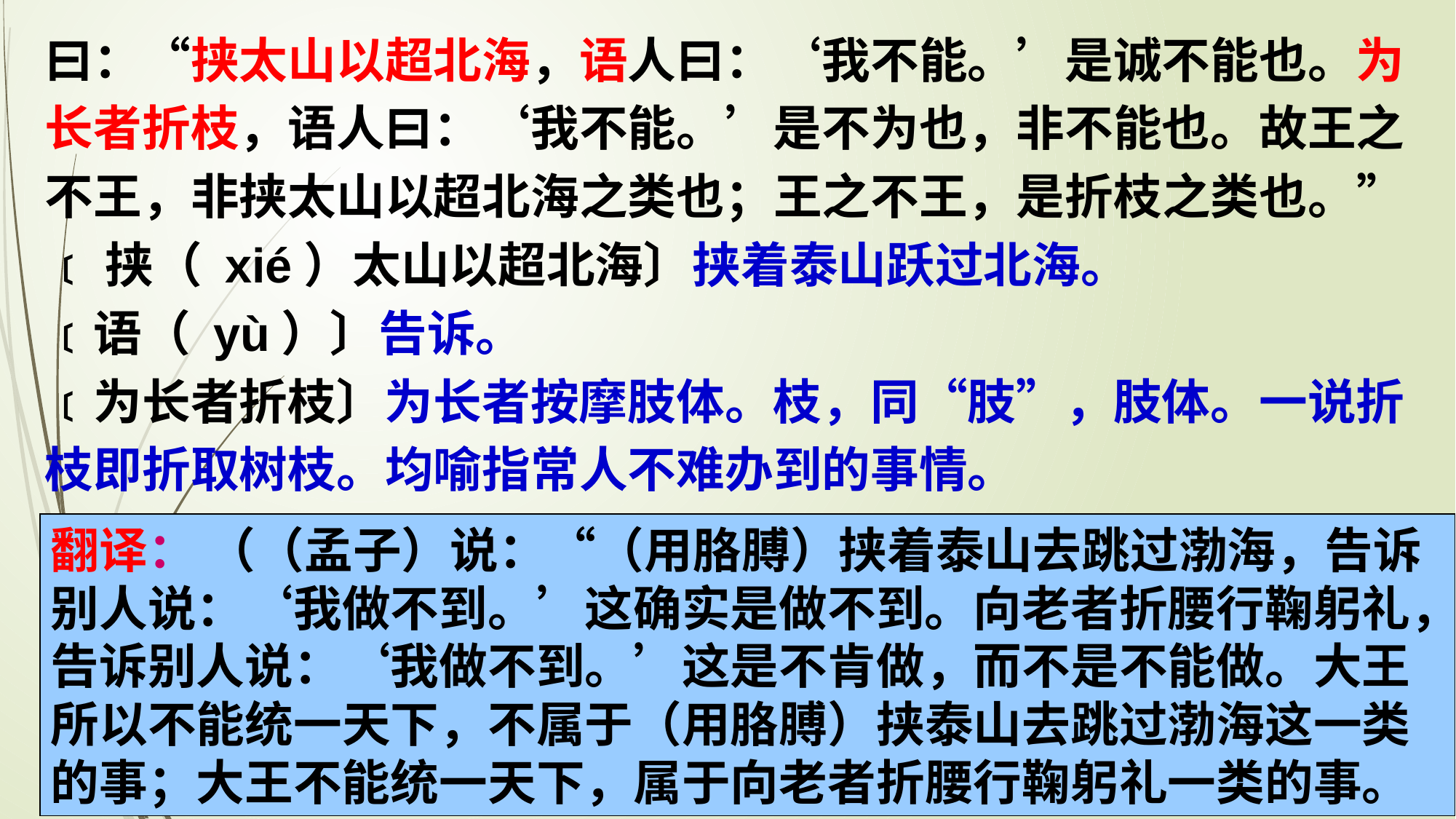

曰：“挟太山以超北海，语人曰：‘我不能。’是诚不能也。为长者折枝，语人曰：‘我不能。’是不为也，非不能也。故王之不王，非挟太山以超北海之类也；王之不王，是折枝之类也。”
﹝挟（ xié）太山以超北海〕挟着泰山跃过北海。
﹝语（ yù）〕告诉。
﹝为长者折枝〕为长者按摩肢体。枝，同“肢”，肢体。一说折枝即折取树枝。均喻指常人不难办到的事情。

翻译： （（孟子）说：“（用胳膊）挟着泰山去跳过渤海，告诉别人说：‘我做不到。’这确实是做不到。向老者折腰行鞠躬礼，告诉别人说：‘我做不到。’这是不肯做，而不是不能做。大王所以不能统一天下，不属于（用胳膊）挟泰山去跳过渤海这一类的事；大王不能统一天下，属于向老者折腰行鞠躬礼一类的事。